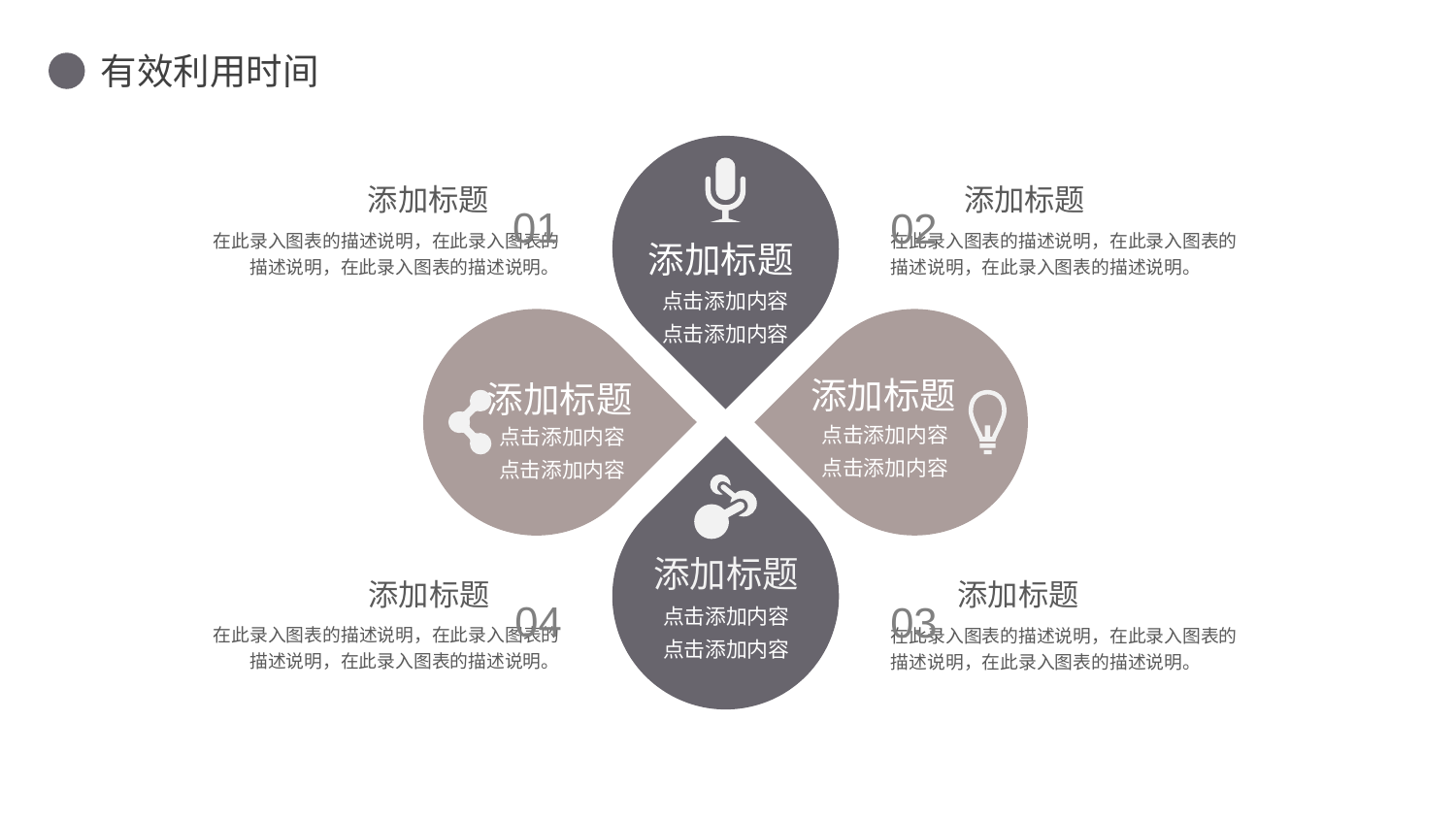

01
02
添加标题
添加标题
在此录入图表的描述说明，在此录入图表的描述说明，在此录入图表的描述说明。
在此录入图表的描述说明，在此录入图表的描述说明，在此录入图表的描述说明。
添加标题
点击添加内容
点击添加内容

添加标题
添加标题
点击添加内容
点击添加内容
点击添加内容
点击添加内容

添加标题
04
03
添加标题
添加标题
点击添加内容
点击添加内容
在此录入图表的描述说明，在此录入图表的描述说明，在此录入图表的描述说明。
在此录入图表的描述说明，在此录入图表的描述说明，在此录入图表的描述说明。